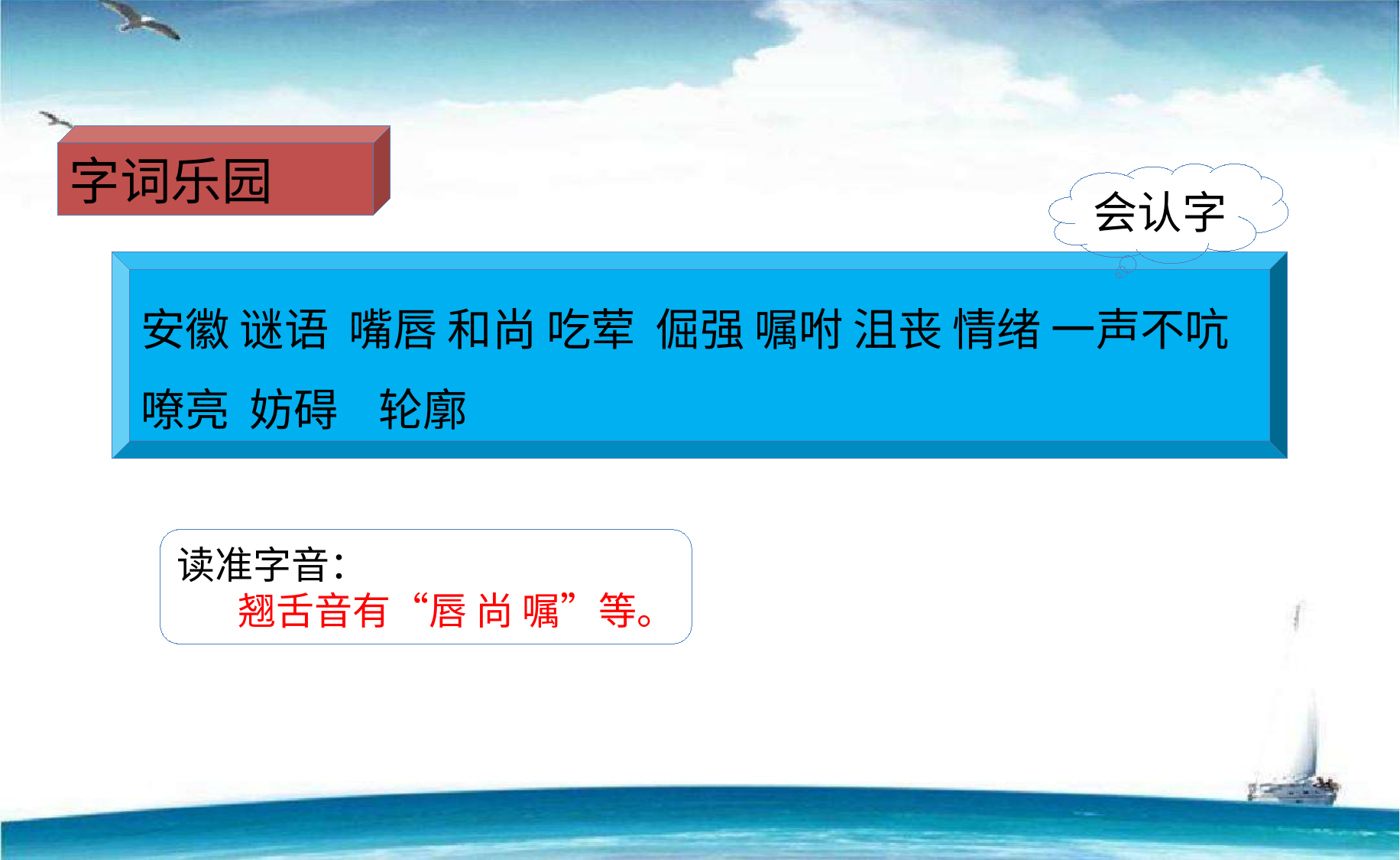

字词乐园
会认字

安徽 谜语  嘴唇 和尚 吃荤  倔强 嘱咐 沮丧 情绪 一声不吭  嘹亮  妨碍    轮廓
读准字音：
      翘舌音有“唇 尚 嘱”等。